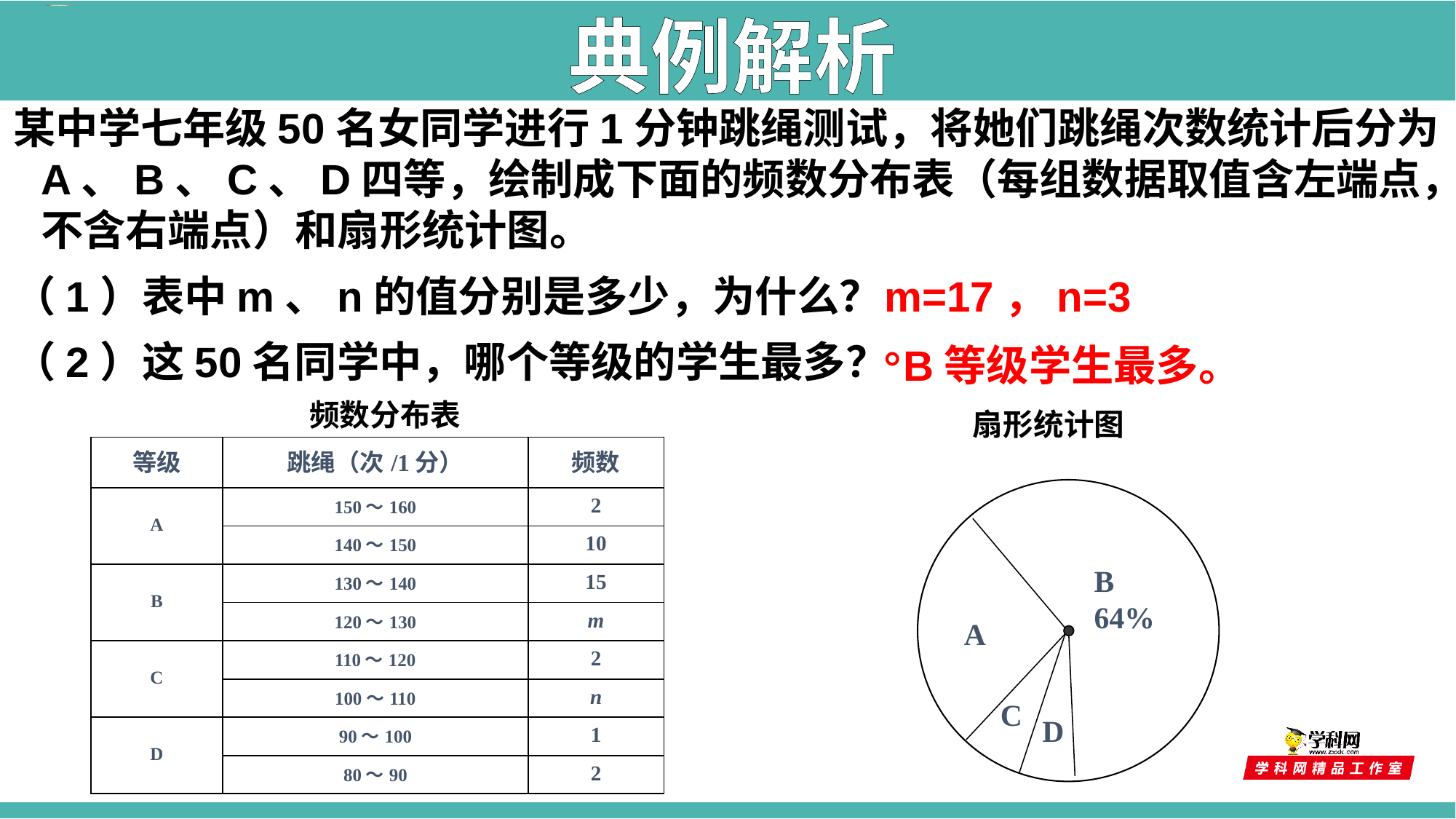

典例解析
某中学七年级50名女同学进行1分钟跳绳测试，将她们跳绳次数统计后分为A、B、C、D四等，绘制成下面的频数分布表（每组数据取值含左端点，不含右端点）和扇形统计图。
（1）表中m、n的值分别是多少，为什么？
（2）这50名同学中，哪个等级的学生最多？

m=17，n=3。
B等级学生最多。
频数分布表
扇形统计图

B
64%
A

C
D
| 等级 | 跳绳（次/1分） | 频数 |
| --- | --- | --- |
| A | 150～160 | 2 |
|  | 140～150 | 10 |
| B | 130～140 | 15 |
|  | 120～130 | m |
| C | 110～120 | 2 |
|  | 100～110 | n |
| D | 90～100 | 1 |
|  | 80～90 | 2 |